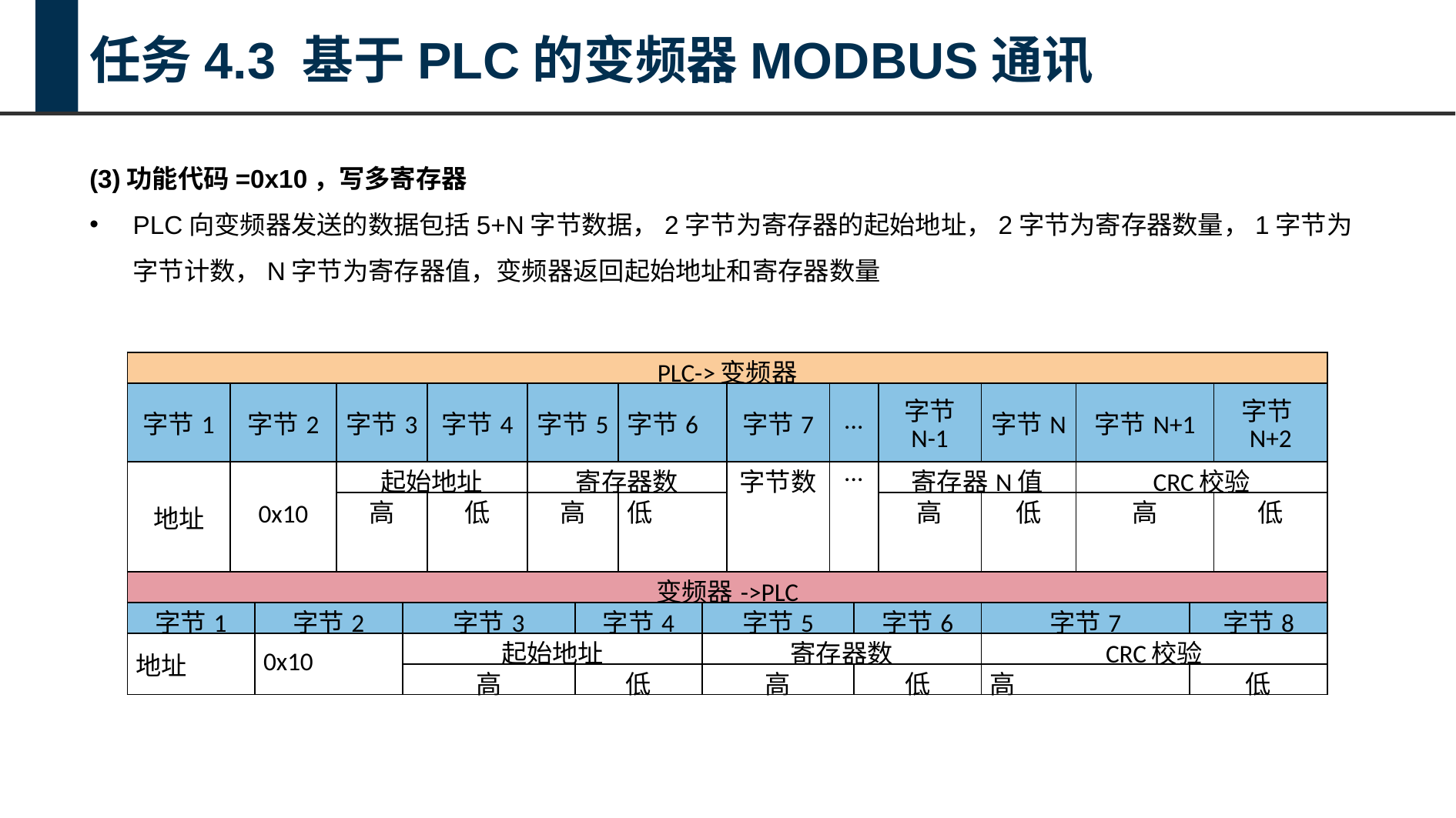

任务4.3 基于PLC的变频器MODBUS通讯
(3)功能代码=0x10，写多寄存器
PLC向变频器发送的数据包括5+N字节数据，2字节为寄存器的起始地址，2字节为寄存器数量，1字节为字节计数，N字节为寄存器值，变频器返回起始地址和寄存器数量
| PLC->变频器 |  |  |  |  |  |  |  |  |  |  |  |  |  |  |  |  |  |
| --- | --- | --- | --- | --- | --- | --- | --- | --- | --- | --- | --- | --- | --- | --- | --- | --- | --- |
| 字节1 | 字节2 |  | 字节3 |  | 字节4 | 字节5 |  | 字节6 |  | 字节7 | ... |  | 字节 N-1 | 字节N | 字节N+1 |  | 字节N+2 |
| 地址 | 0x10 |  | 起始地址 |  |  | 寄存器数 |  |  |  | 字节数 | ... |  | 寄存器N值 |  | CRC校验 |  |  |
|  |  |  | 高 |  | 低 | 高 |  | 低 |  |  |  |  | 高 | 低 | 高 |  | 低 |
| 变频器->PLC |  |  |  |  |  |  |  |  |  |  |  |  |  |  |  |  |  |
| 字节1 |  | 字节2 |  | 字节3 |  |  | 字节4 |  | 字节5 |  |  | 字节6 |  | 字节7 |  | 字节8 |  |
| 地址 |  | 0x10 |  | 起始地址 |  |  |  |  | 寄存器数 |  |  |  |  | CRC校验 |  |  |  |
|  |  |  |  | 高 |  |  | 低 |  | 高 |  |  | 低 |  | 高 |  | 低 |  |